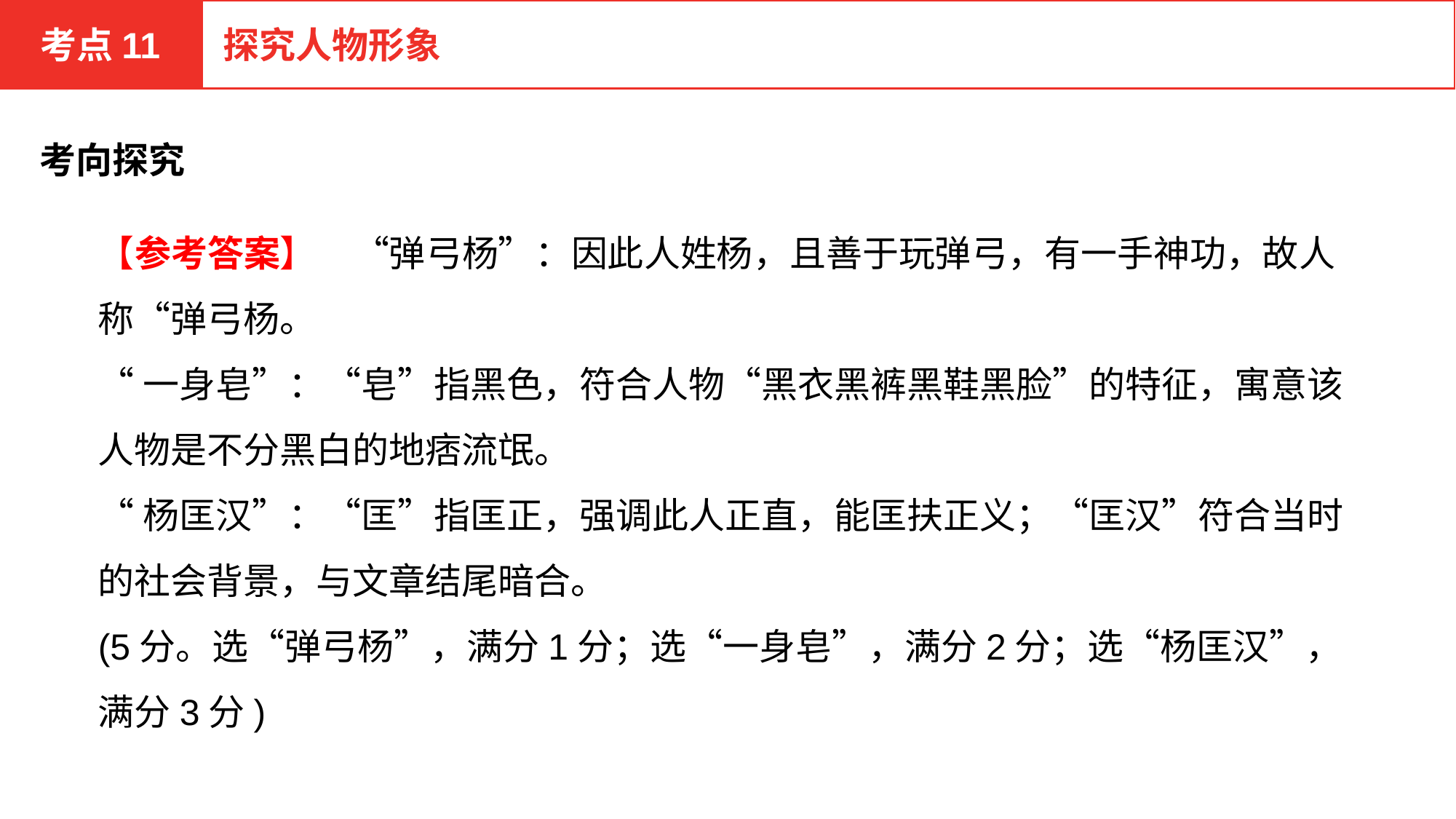

考点11
探究人物形象
考向探究

【参考答案】　“弹弓杨”：因此人姓杨，且善于玩弹弓，有一手神功，故人称“弹弓杨。
“一身皂”：“皂”指黑色，符合人物“黑衣黑裤黑鞋黑脸”的特征，寓意该人物是不分黑白的地痞流氓。
“杨匡汉”：“匡”指匡正，强调此人正直，能匡扶正义；“匡汉”符合当时的社会背景，与文章结尾暗合。
(5分。选“弹弓杨”，满分1分；选“一身皂”，满分2分；选“杨匡汉”，满分3分)